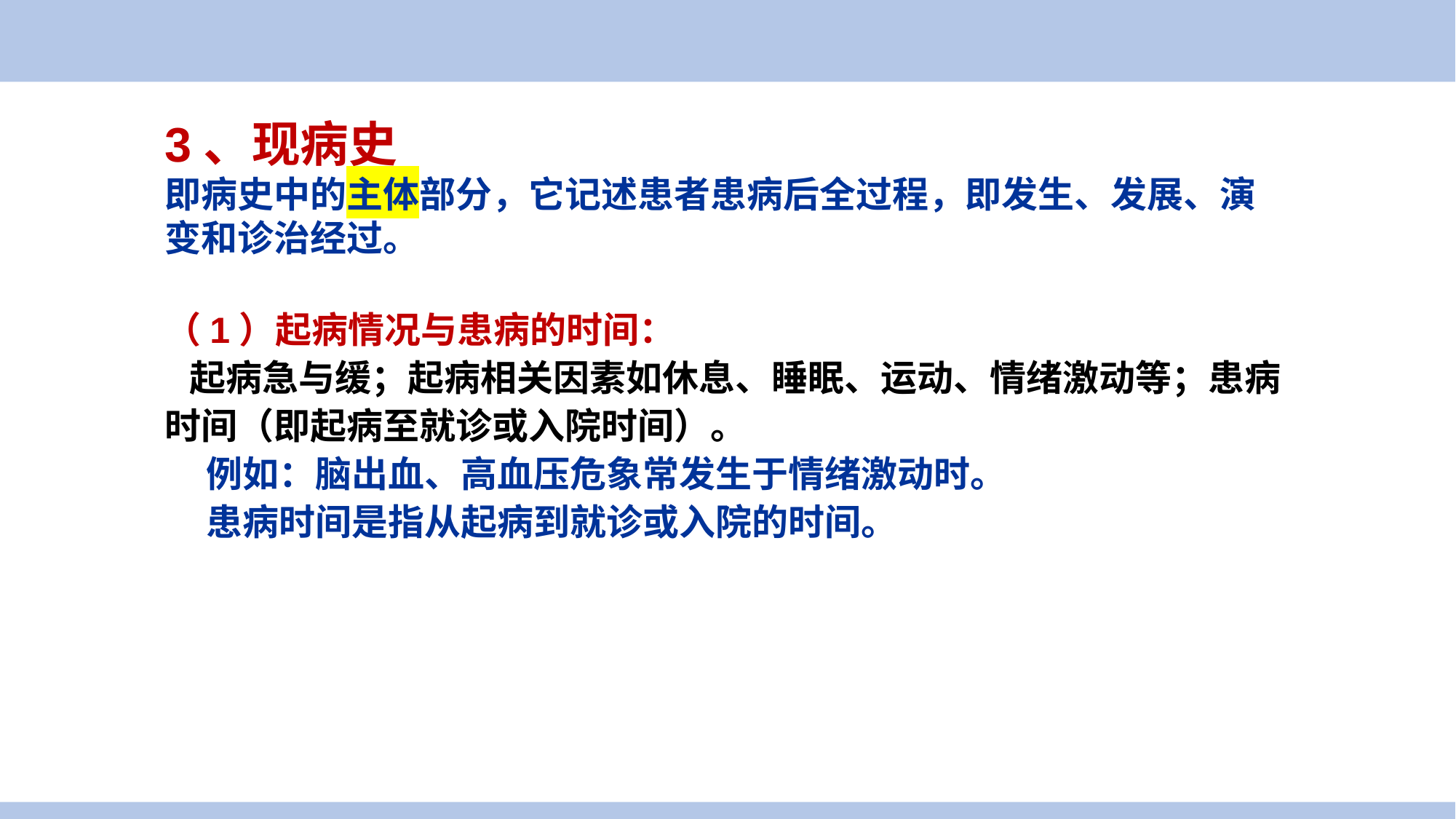

3、现病史
即病史中的主体部分，它记述患者患病后全过程，即发生、发展、演变和诊治经过。

（1）起病情况与患病的时间：
  起病急与缓；起病相关因素如休息、睡眠、运动、情绪激动等；患病时间（即起病至就诊或入院时间）。
    例如：脑出血、高血压危象常发生于情绪激动时。
    患病时间是指从起病到就诊或入院的时间。

案例导入